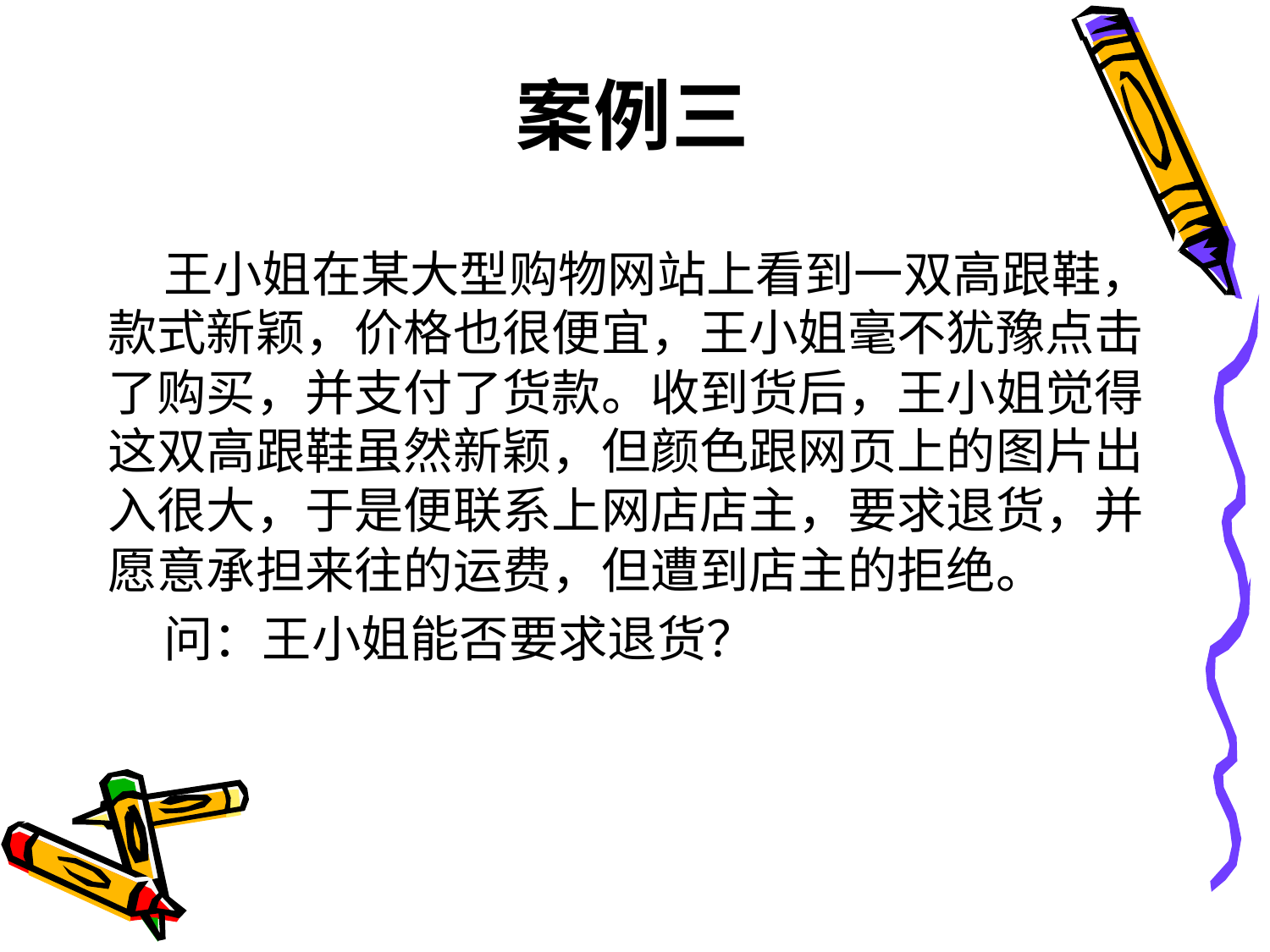

# 案例三
    王小姐在某大型购物网站上看到一双高跟鞋，款式新颖，价格也很便宜，王小姐毫不犹豫点击了购买，并支付了货款。收到货后，王小姐觉得这双高跟鞋虽然新颖，但颜色跟网页上的图片出入很大，于是便联系上网店店主，要求退货，并愿意承担来往的运费，但遭到店主的拒绝。
    问：王小姐能否要求退货？